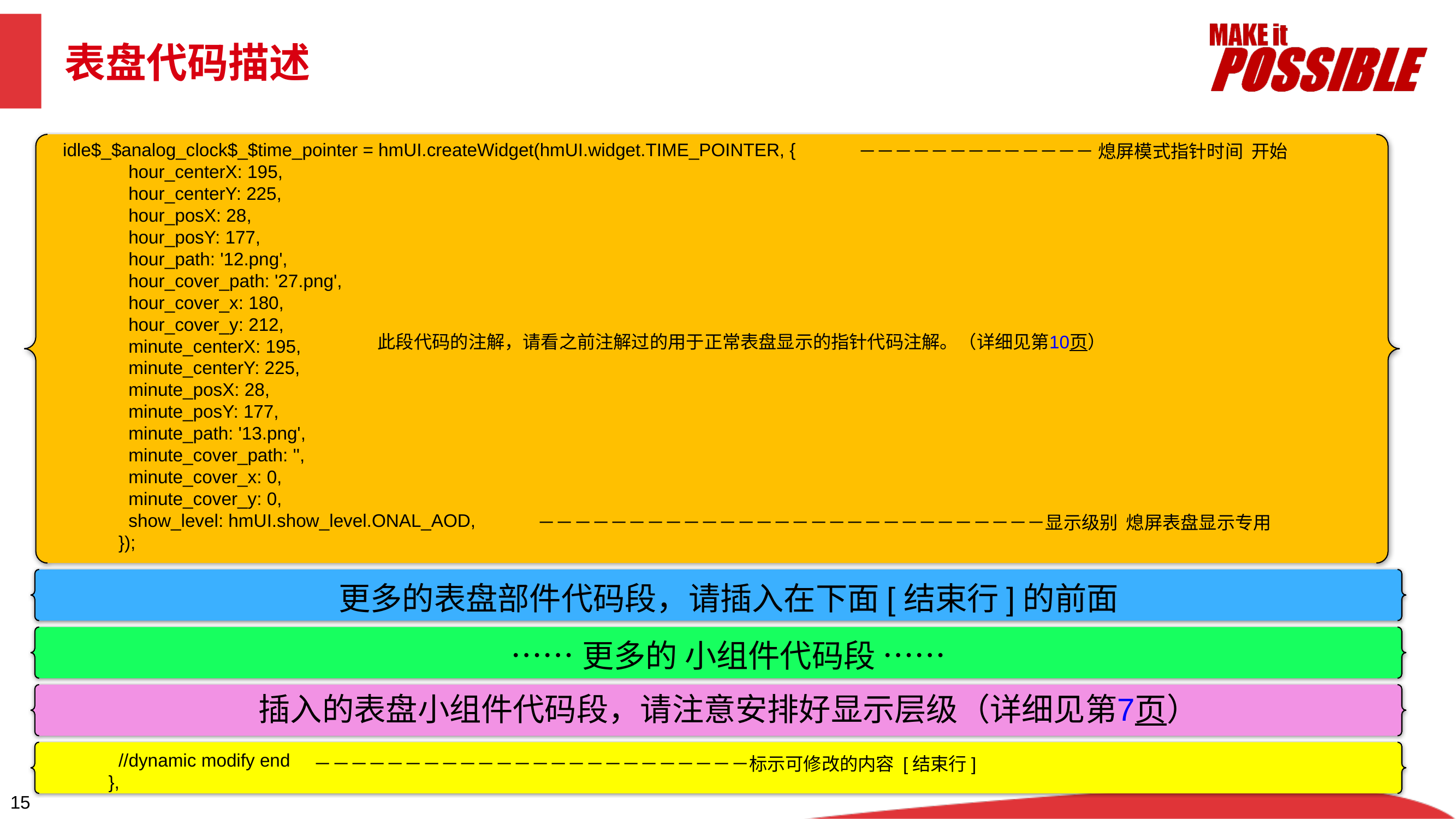

表盘代码描述

 idle$_$analog_clock$_$time_pointer = hmUI.createWidget(hmUI.widget.TIME_POINTER, {
              hour_centerX: 195,
              hour_centerY: 225,
              hour_posX: 28,
              hour_posY: 177,
              hour_path: '12.png',
              hour_cover_path: '27.png',
              hour_cover_x: 180,
              hour_cover_y: 212,
              minute_centerX: 195,
              minute_centerY: 225,
              minute_posX: 28,
              minute_posY: 177,
              minute_path: '13.png',
              minute_cover_path: '',
              minute_cover_x: 0,
              minute_cover_y: 0,
              show_level: hmUI.show_level.ONAL_AOD,
            });

            //dynamic modify end
          },
－－－－－－－－－－－－－ 熄屏模式指针时间  开始
此段代码的注解，请看之前注解过的用于正常表盘显示的指针代码注解。（详细见第10页）
－－－－－－－－－－－－－－－－－－－－－－－－－－－－显示级别  熄屏表盘显示专用
更多的表盘部件代码段，请插入在下面[结束行]的前面
……更多的 小组件代码段 ……
插入的表盘小组件代码段，请注意安排好显示层级（详细见第7页）

－－－－－－－－－－－－－－－－－－－－－－－－标示可修改的内容 [结束行]